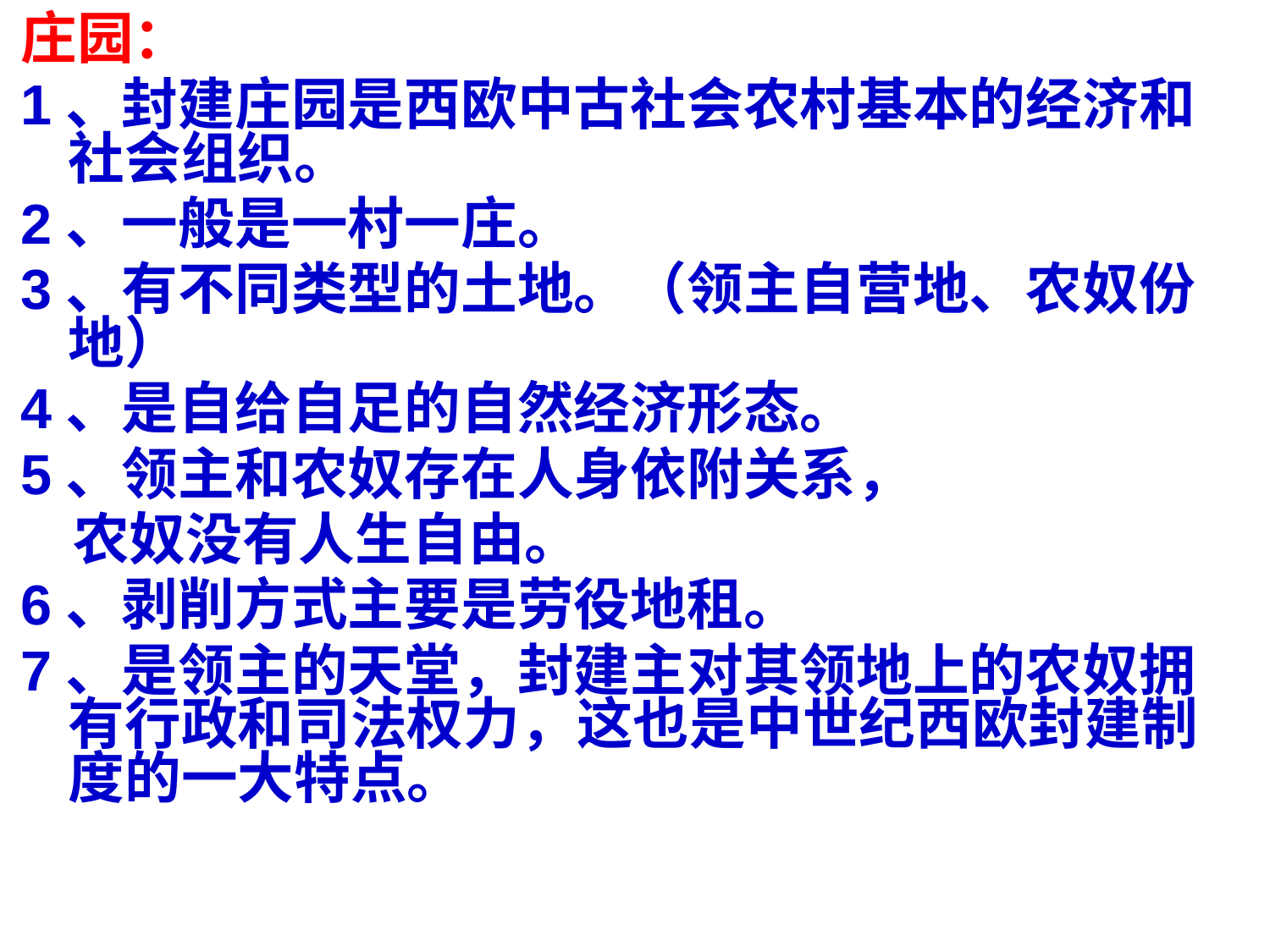

庄园：
1、封建庄园是西欧中古社会农村基本的经济和社会组织。
2、一般是一村一庄。
3、有不同类型的土地。（领主自营地、农奴份地）
4、是自给自足的自然经济形态。
5、领主和农奴存在人身依附关系，
   农奴没有人生自由。
6、剥削方式主要是劳役地租。
7、是领主的天堂，封建主对其领地上的农奴拥有行政和司法权力，这也是中世纪西欧封建制度的一大特点。